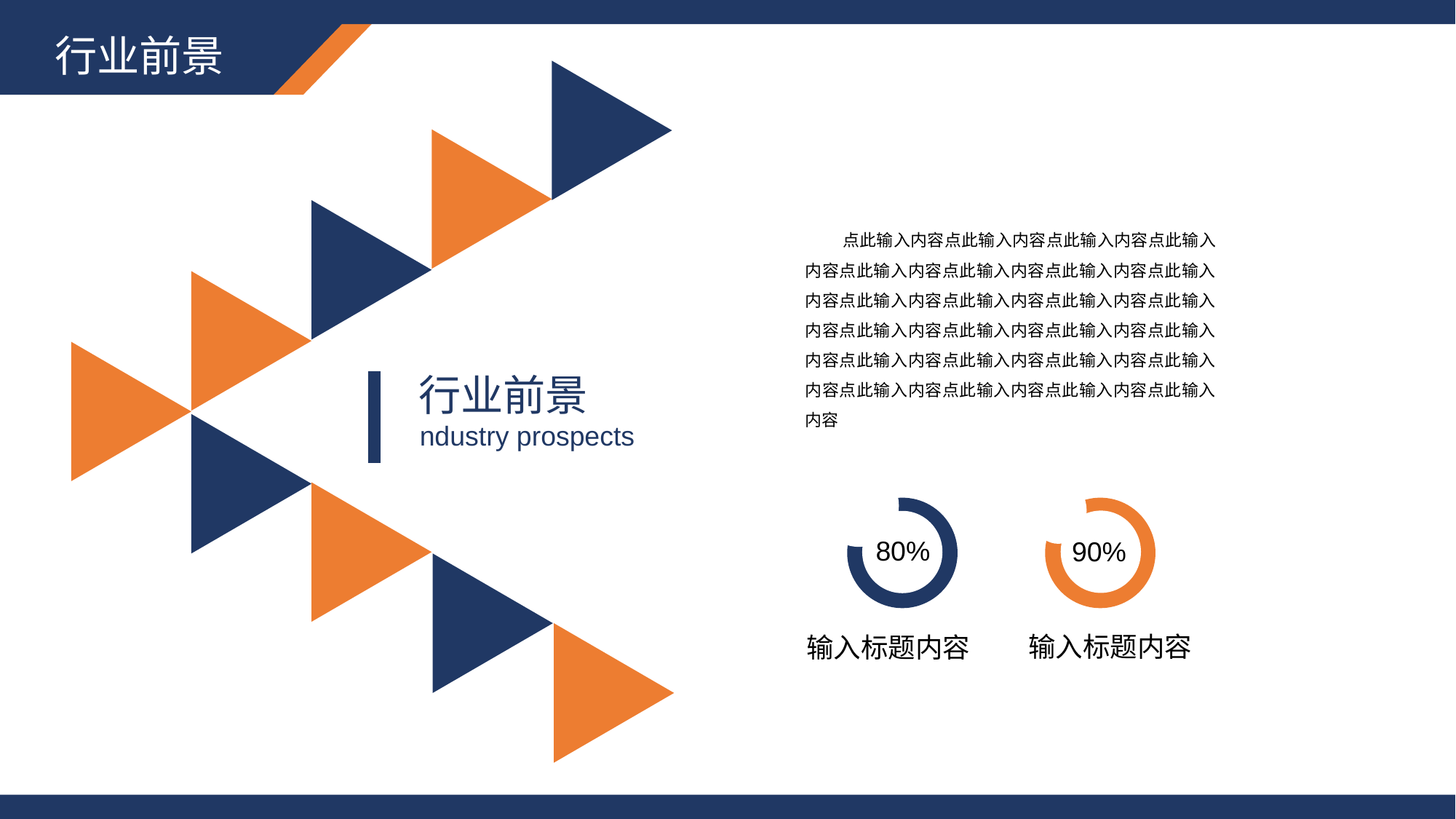

行业前景

        点此输入内容点此输入内容点此输入内容点此输入内容点此输入内容点此输入内容点此输入内容点此输入内容点此输入内容点此输入内容点此输入内容点此输入内容点此输入内容点此输入内容点此输入内容点此输入内容点此输入内容点此输入内容点此输入内容点此输入内容点此输入内容点此输入内容点此输入内容点此输入内容
I
行业前景
ndustry prospects

80%
90%
输入标题内容
输入标题内容